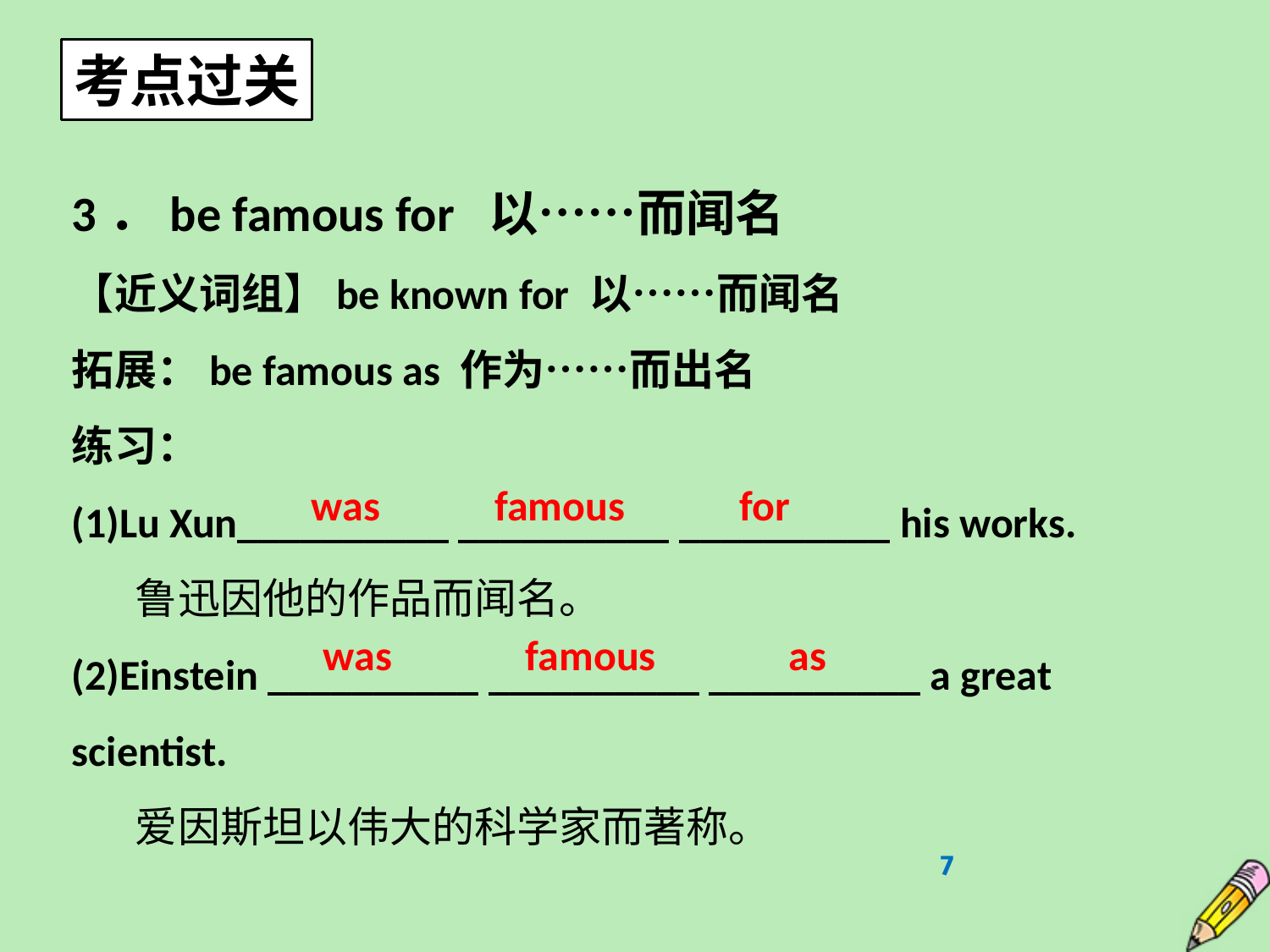

考点过关
3．be famous for  以……而闻名
【近义词组】be known for 以……而闻名
拓展：be famous as 作为……而出名
练习：
(1)Lu Xun__________ __________ __________ his works.
鲁迅因他的作品而闻名。
(2)Einstein __________ __________ __________ a great scientist.
爱因斯坦以伟大的科学家而著称。
was            famous            for
was              famous              as
7